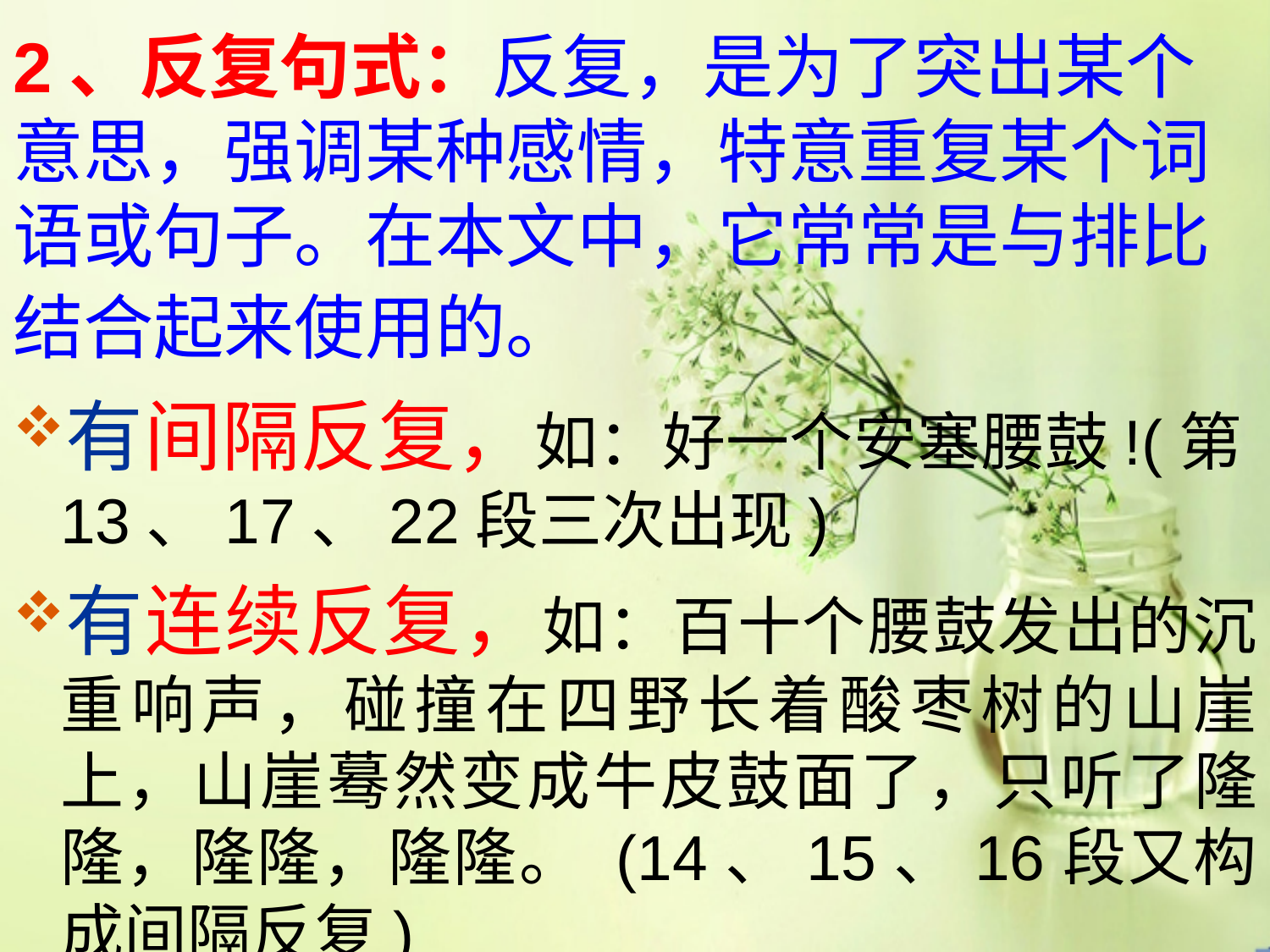

# 2、反复句式：反复，是为了突出某个意思，强调某种感情，特意重复某个词语或句子。在本文中，它常常是与排比结合起来使用的。
有间隔反复，如：好一个安塞腰鼓!(第13、17、22段三次出现)
有连续反复，如：百十个腰鼓发出的沉重响声，碰撞在四野长着酸枣树的山崖上，山崖蓦然变成牛皮鼓面了，只听了隆隆，隆隆，隆隆。 (14、15、16段又构成间隔反复)